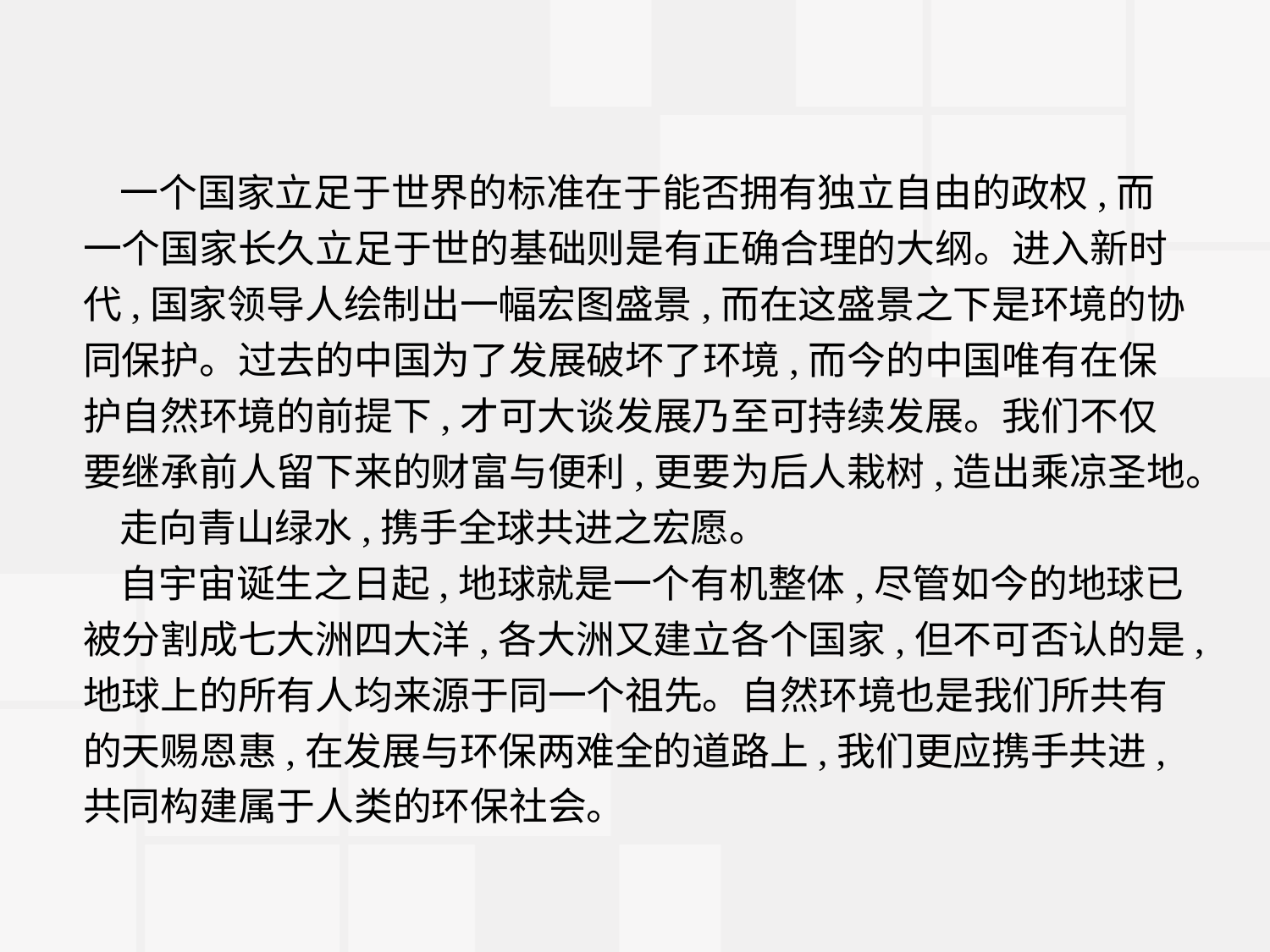

一个国家立足于世界的标准在于能否拥有独立自由的政权,而一个国家长久立足于世的基础则是有正确合理的大纲。进入新时代,国家领导人绘制出一幅宏图盛景,而在这盛景之下是环境的协同保护。过去的中国为了发展破坏了环境,而今的中国唯有在保护自然环境的前提下,才可大谈发展乃至可持续发展。我们不仅要继承前人留下来的财富与便利,更要为后人栽树,造出乘凉圣地。
走向青山绿水,携手全球共进之宏愿。
自宇宙诞生之日起,地球就是一个有机整体,尽管如今的地球已被分割成七大洲四大洋,各大洲又建立各个国家,但不可否认的是,地球上的所有人均来源于同一个祖先。自然环境也是我们所共有的天赐恩惠,在发展与环保两难全的道路上,我们更应携手共进,共同构建属于人类的环保社会。